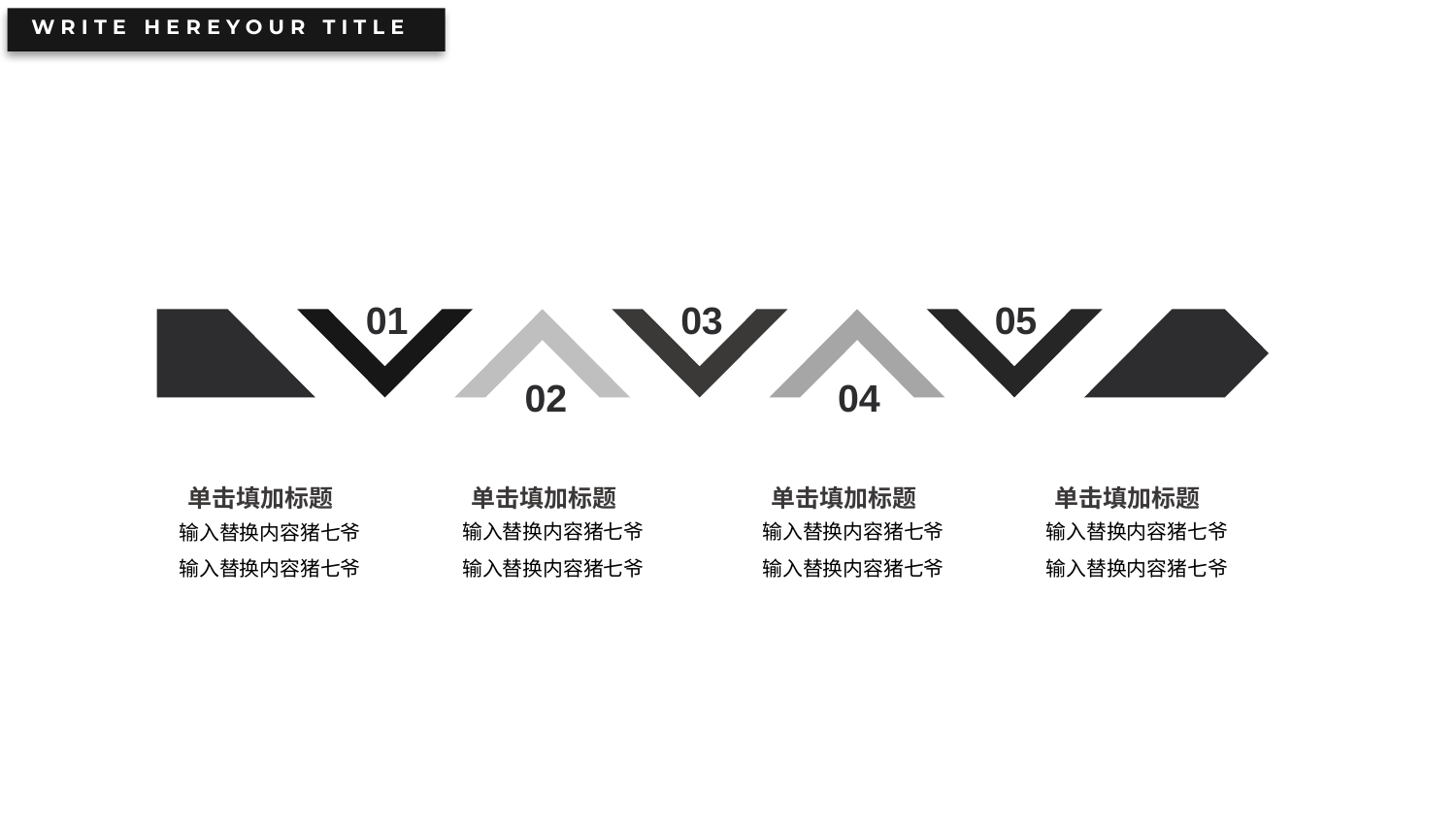

WRITE HEREYOUR TITLE

01
03
05

02
04
单击填加标题
单击填加标题
单击填加标题
单击填加标题
输入替换内容猪七爷
输入替换内容猪七爷
输入替换内容猪七爷
输入替换内容猪七爷
输入替换内容猪七爷
输入替换内容猪七爷
输入替换内容猪七爷
输入替换内容猪七爷